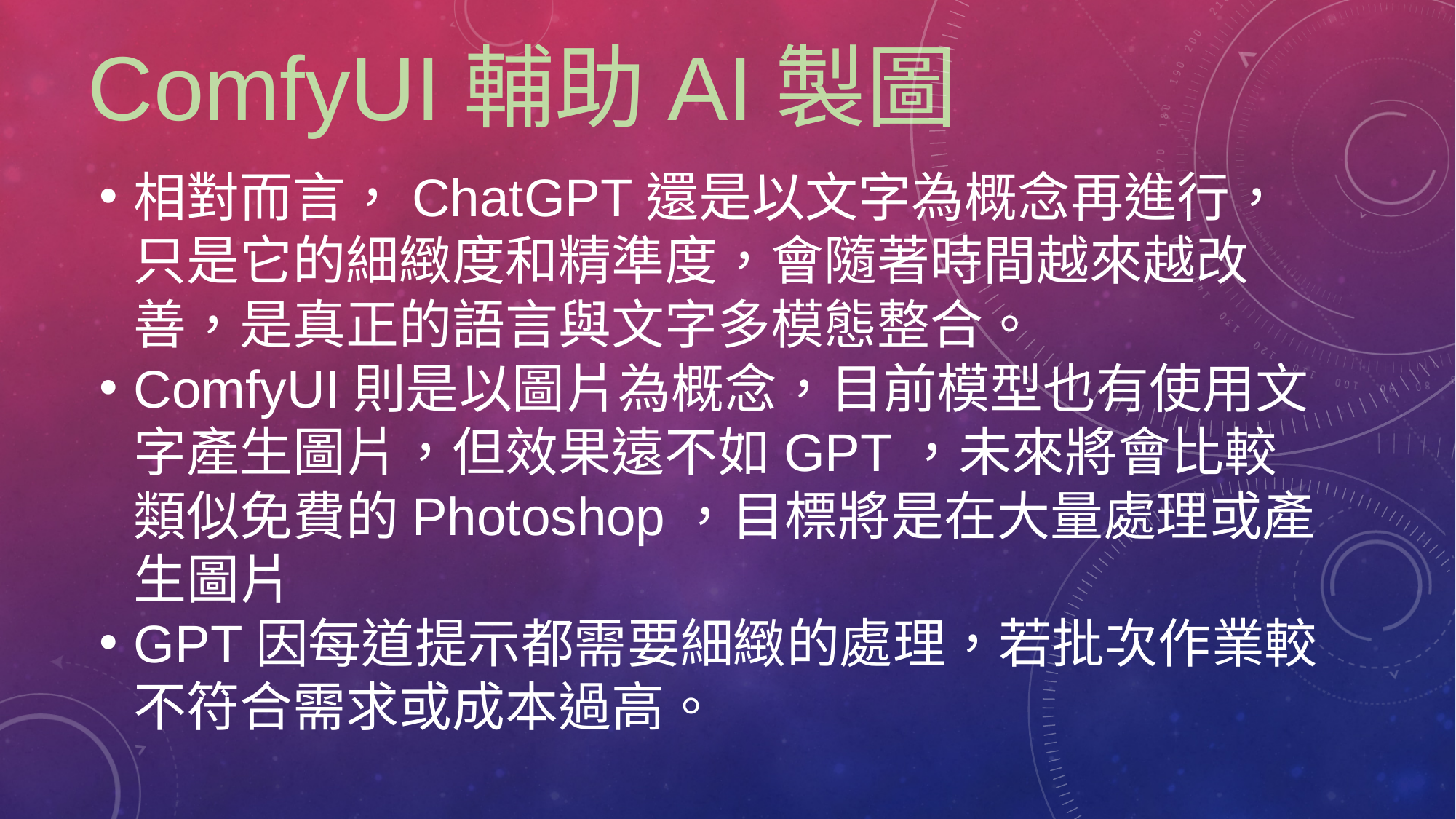

# ComfyUI輔助AI製圖
相對而言，ChatGPT還是以文字為概念再進行，只是它的細緻度和精準度，會隨著時間越來越改善，是真正的語言與文字多模態整合。
ComfyUI則是以圖片為概念，目前模型也有使用文字產生圖片，但效果遠不如GPT，未來將會比較類似免費的Photoshop，目標將是在大量處理或產生圖片
GPT因每道提示都需要細緻的處理，若批次作業較不符合需求或成本過高。